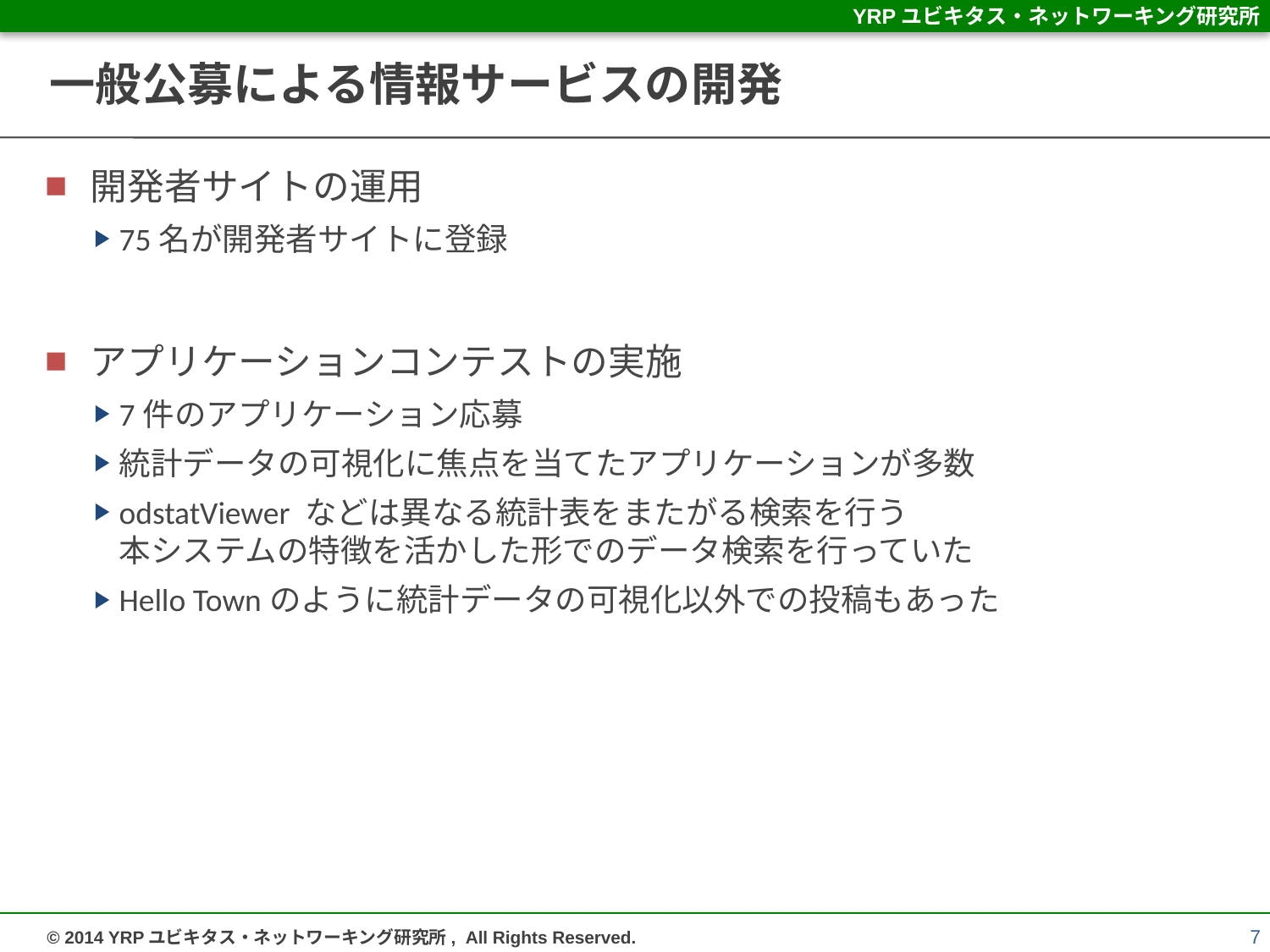

# 一般公募による情報サービスの開発
開発者サイトの運用
75名が開発者サイトに登録

アプリケーションコンテストの実施
7件のアプリケーション応募
統計データの可視化に焦点を当てたアプリケーションが多数
odstatViewer などは異なる統計表をまたがる検索を行う
本システムの特徴を活かした形でのデータ検索を行っていた
Hello Townのように統計データの可視化以外での投稿もあった
7